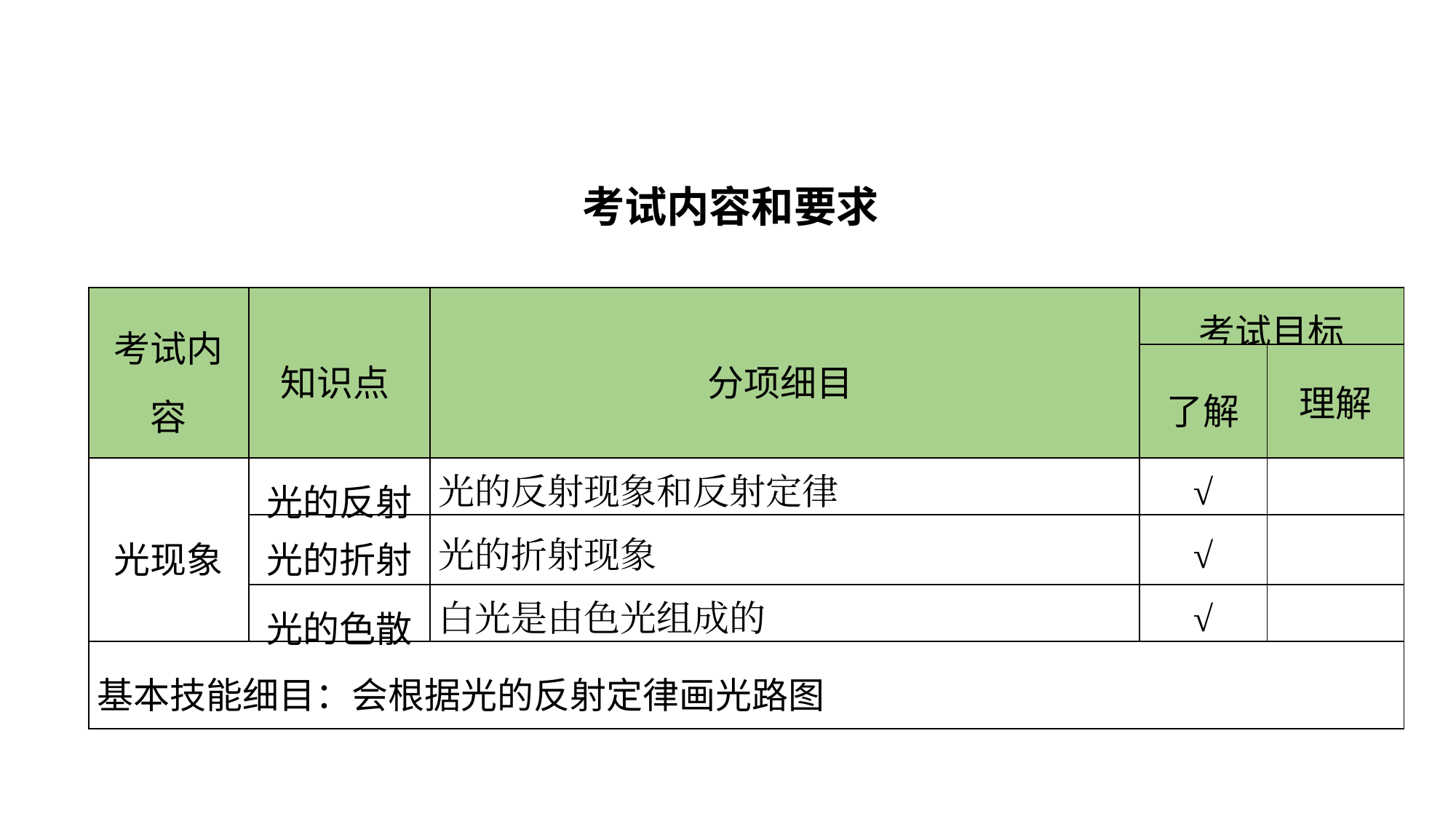

考试内容和要求
| 考试内容 | 知识点 | 分项细目 | 考试目标 |  |
| --- | --- | --- | --- | --- |
|  |  |  | 了解 | 理解 |
| 光现象 | 光的反射 | 光的反射现象和反射定律 | √ |  |
|  | 光的折射 | 光的折射现象 | √ |  |
|  | 光的色散 | 白光是由色光组成的 | √ |  |
| 基本技能细目：会根据光的反射定律画光路图 |  |  |  |  |